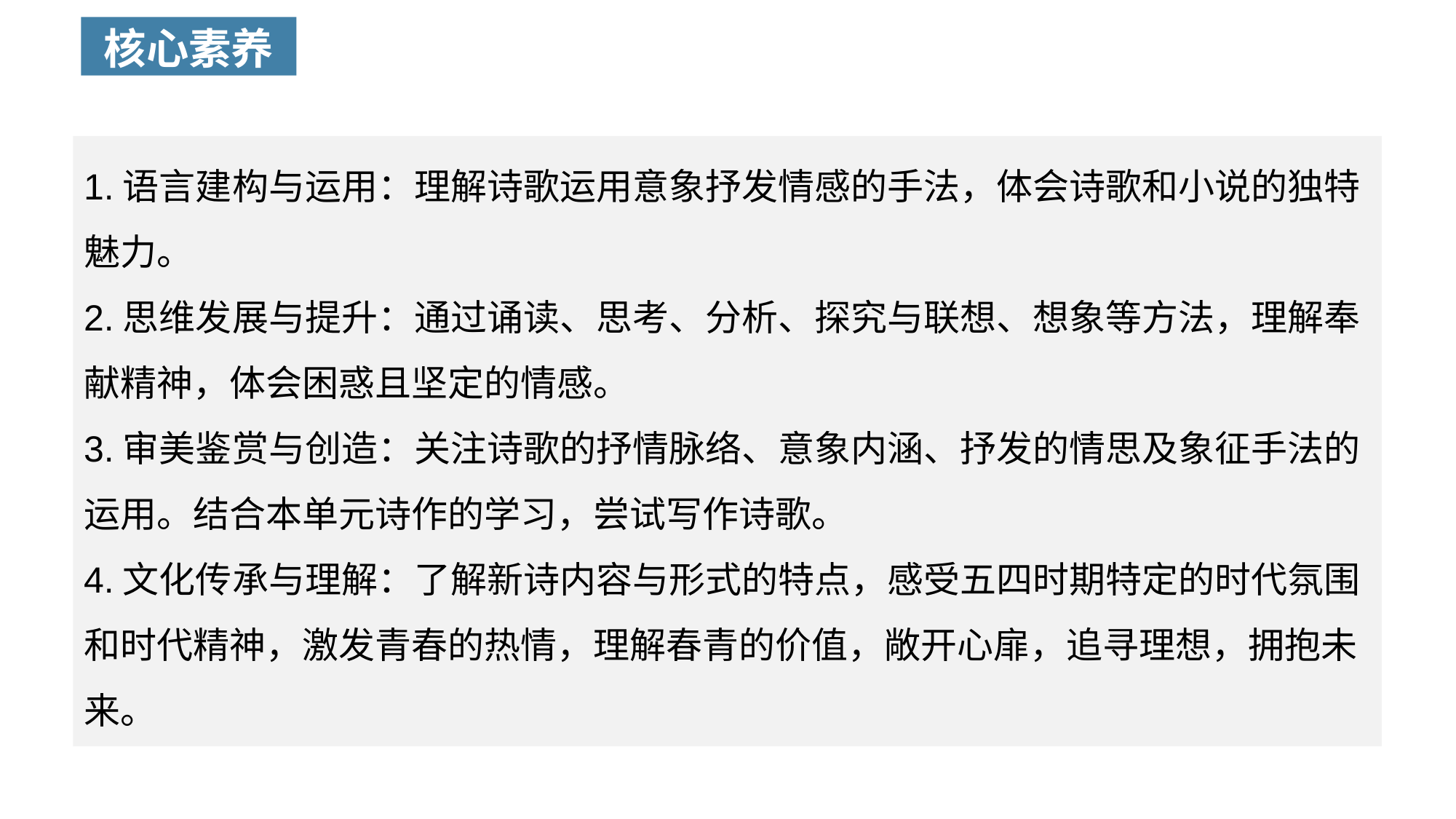

核心素养
1.语言建构与运用：理解诗歌运用意象抒发情感的手法，体会诗歌和小说的独特魅力。
2.思维发展与提升：通过诵读、思考、分析、探究与联想、想象等方法，理解奉献精神，体会困惑且坚定的情感。
3.审美鉴赏与创造：关注诗歌的抒情脉络、意象内涵、抒发的情思及象征手法的运用。结合本单元诗作的学习，尝试写作诗歌。
4.文化传承与理解：了解新诗内容与形式的特点，感受五四时期特定的时代氛围和时代精神，激发青春的热情，理解春青的价值，敞开心扉，追寻理想，拥抱未来。